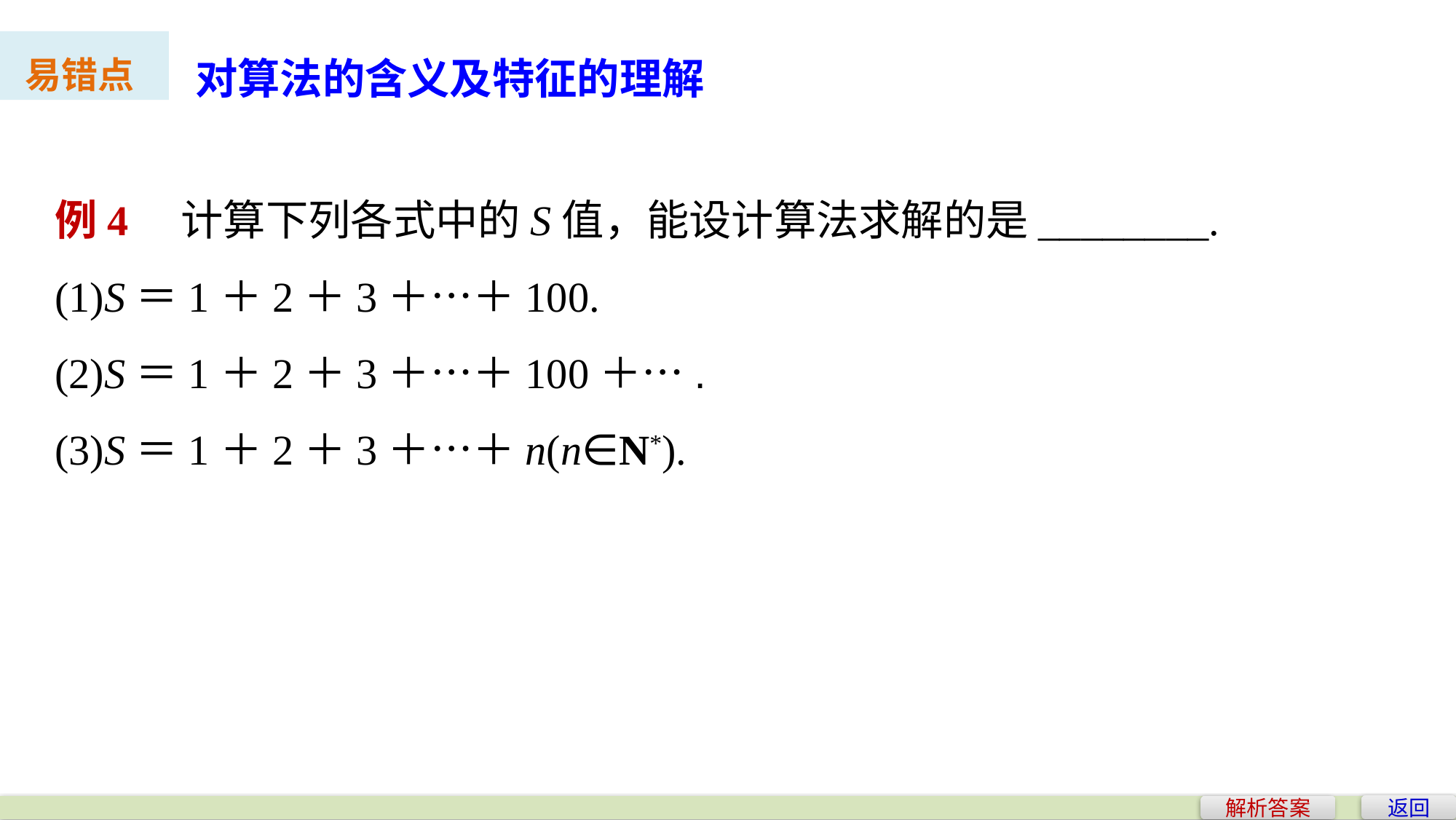

对算法的含义及特征的理解

易错点
例4　计算下列各式中的S值，能设计算法求解的是________.
(1)S＝1＋2＋3＋…＋100.
(2)S＝1＋2＋3＋…＋100＋….
(3)S＝1＋2＋3＋…＋n(n∈N*).
返回
解析答案